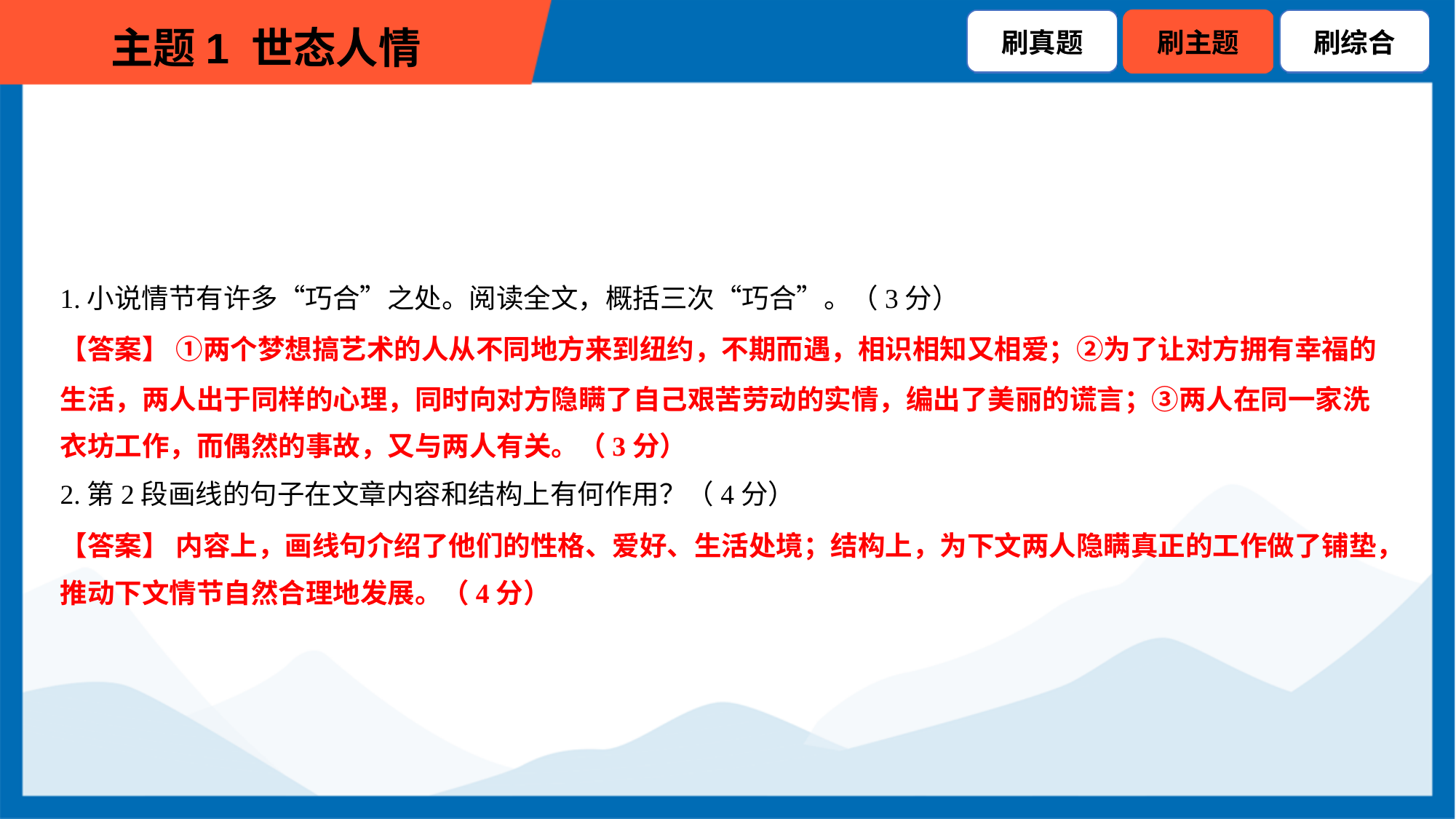

1.小说情节有许多“巧合”之处。阅读全文，概括三次“巧合”。（3分）
【答案】 ①两个梦想搞艺术的人从不同地方来到纽约，不期而遇，相识相知又相爱；②为了让对方拥有幸福的
生活，两人出于同样的心理，同时向对方隐瞒了自己艰苦劳动的实情，编出了美丽的谎言；③两人在同一家洗
衣坊工作，而偶然的事故，又与两人有关。（3分）
2.第2段画线的句子在文章内容和结构上有何作用？（4分）
【答案】 内容上，画线句介绍了他们的性格、爱好、生活处境；结构上，为下文两人隐瞒真正的工作做了铺垫，
推动下文情节自然合理地发展。（4分）